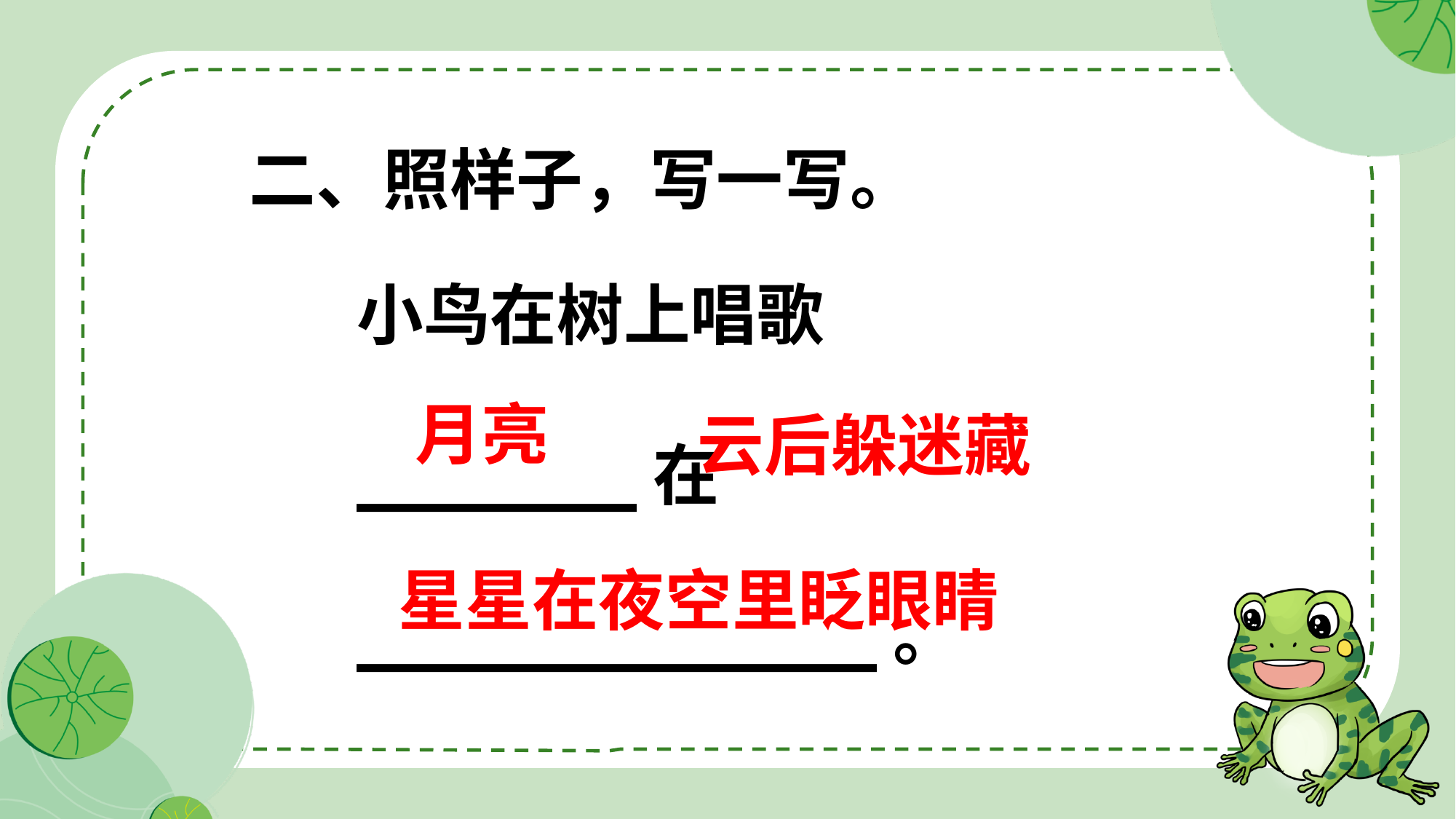

二、照样子，写一写。
小鸟在树上唱歌
_______在_____________。
______________________。
月亮
云后躲迷藏
星星在夜空里眨眼睛